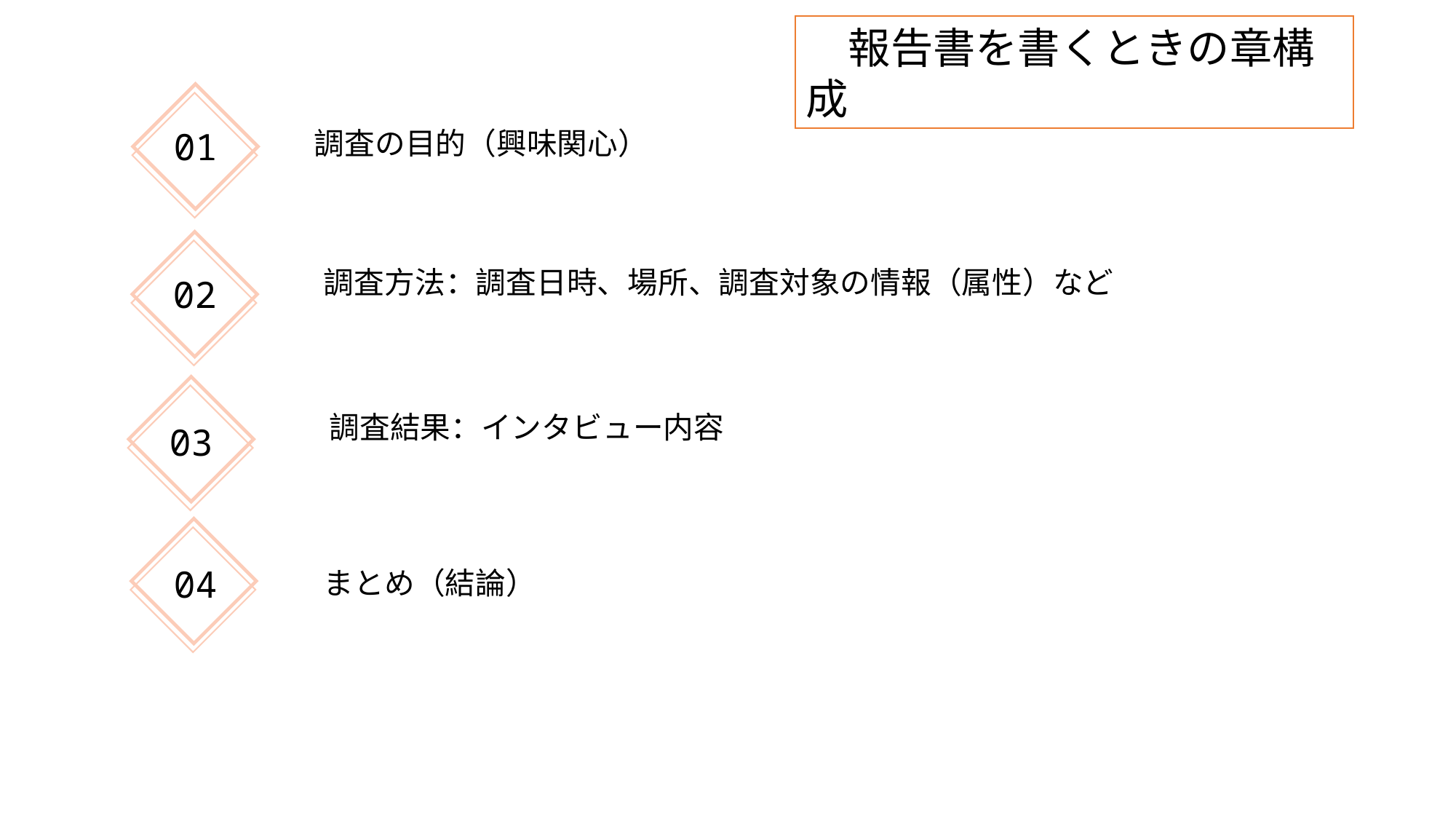

報告書を書くときの章構成

調査の目的（興味関心）
01

調査方法：調査日時、場所、調査対象の情報（属性）など
02

調査結果：インタビュー内容
03

まとめ（結論）
04